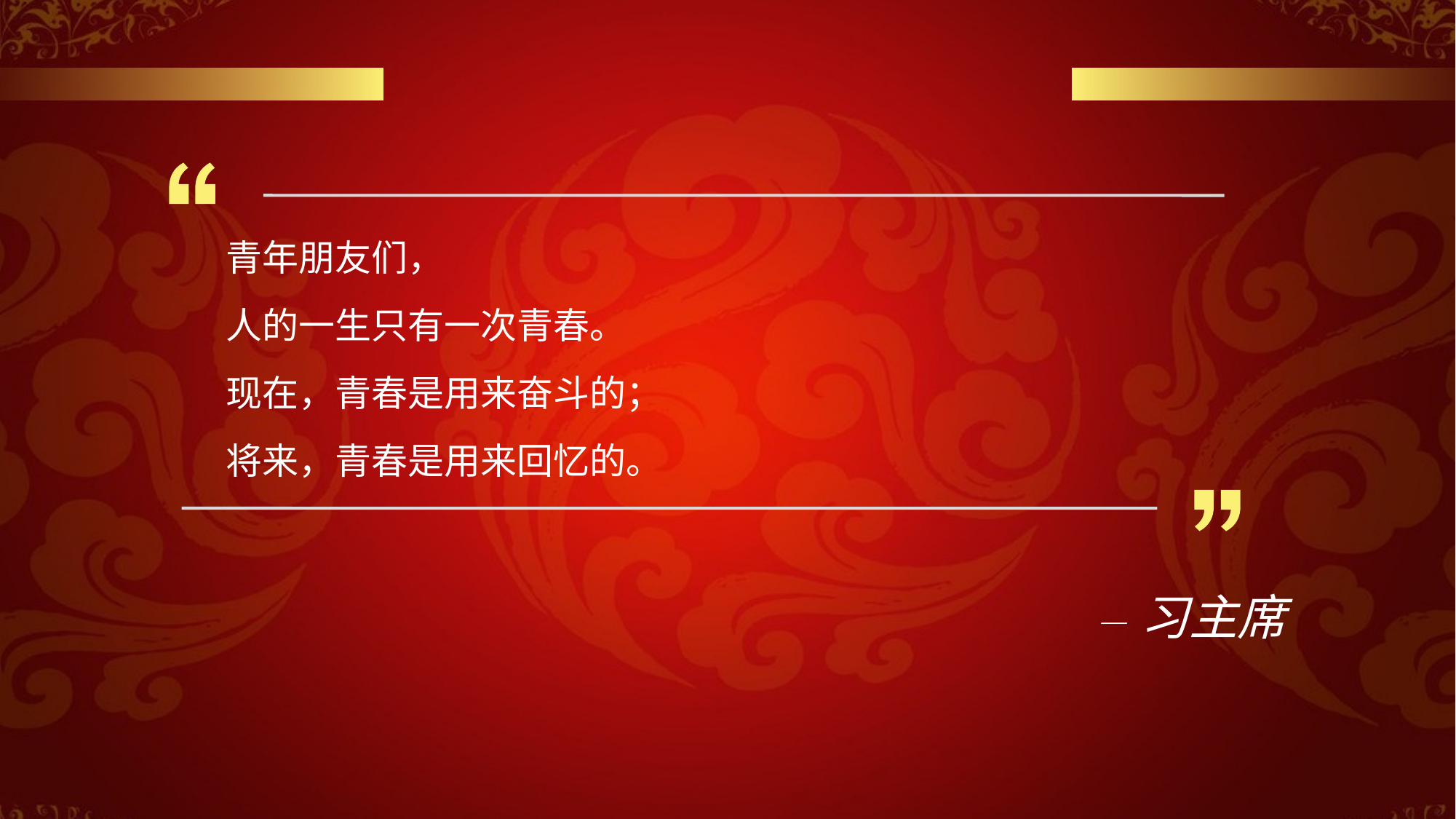

青年朋友们，
人的一生只有一次青春。
现在，青春是用来奋斗的；
将来，青春是用来回忆的。

— 习主席